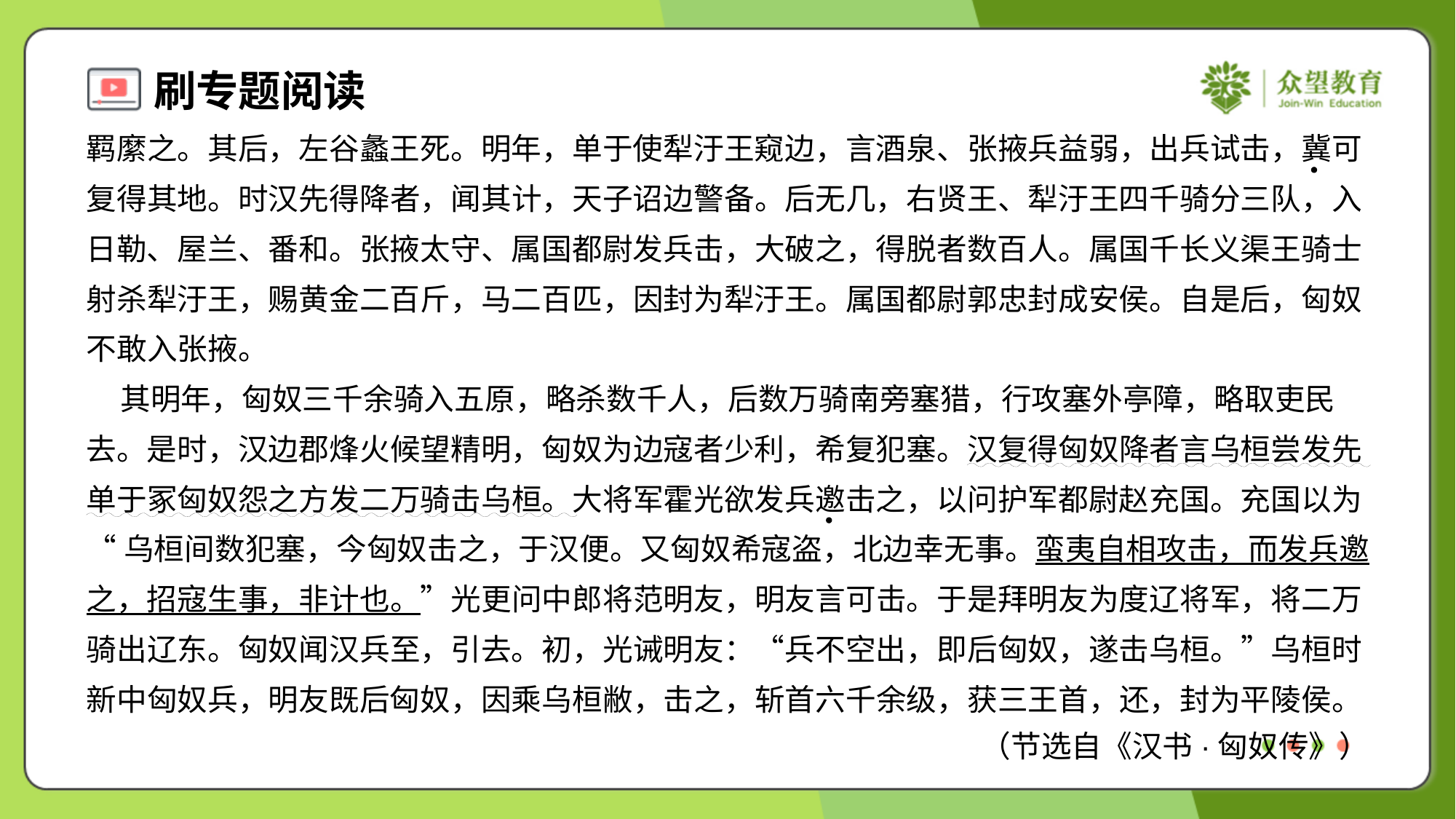

羁縻之。其后，左谷蠡王死。明年，单于使犁汙王窥边，言酒泉、张掖兵益弱，出兵试击，冀可
复得其地。时汉先得降者，闻其计，天子诏边警备。后无几，右贤王、犁汙王四千骑分三队，入
日勒、屋兰、番和。张掖太守、属国都尉发兵击，大破之，得脱者数百人。属国千长义渠王骑士
射杀犁汙王，赐黄金二百斤，马二百匹，因封为犁汙王。属国都尉郭忠封成安侯。自是后，匈奴
不敢入张掖。
    其明年，匈奴三千余骑入五原，略杀数千人，后数万骑南旁塞猎，行攻塞外亭障，略取吏民
去。是时，汉边郡烽火候望精明，匈奴为边寇者少利，希复犯塞。汉复得匈奴降者言乌桓尝发先
单于冢匈奴怨之方发二万骑击乌桓。大将军霍光欲发兵邀击之，以问护军都尉赵充国。充国以为
“乌桓间数犯塞，今匈奴击之，于汉便。又匈奴希寇盗，北边幸无事。蛮夷自相攻击，而发兵邀
之，招寇生事，非计也。”光更问中郎将范明友，明友言可击。于是拜明友为度辽将军，将二万
骑出辽东。匈奴闻汉兵至，引去。初，光诫明友：“兵不空出，即后匈奴，遂击乌桓。”乌桓时
新中匈奴兵，明友既后匈奴，因乘乌桓敝，击之，斩首六千余级，获三王首，还，封为平陵侯。
（节选自《汉书·匈奴传》）